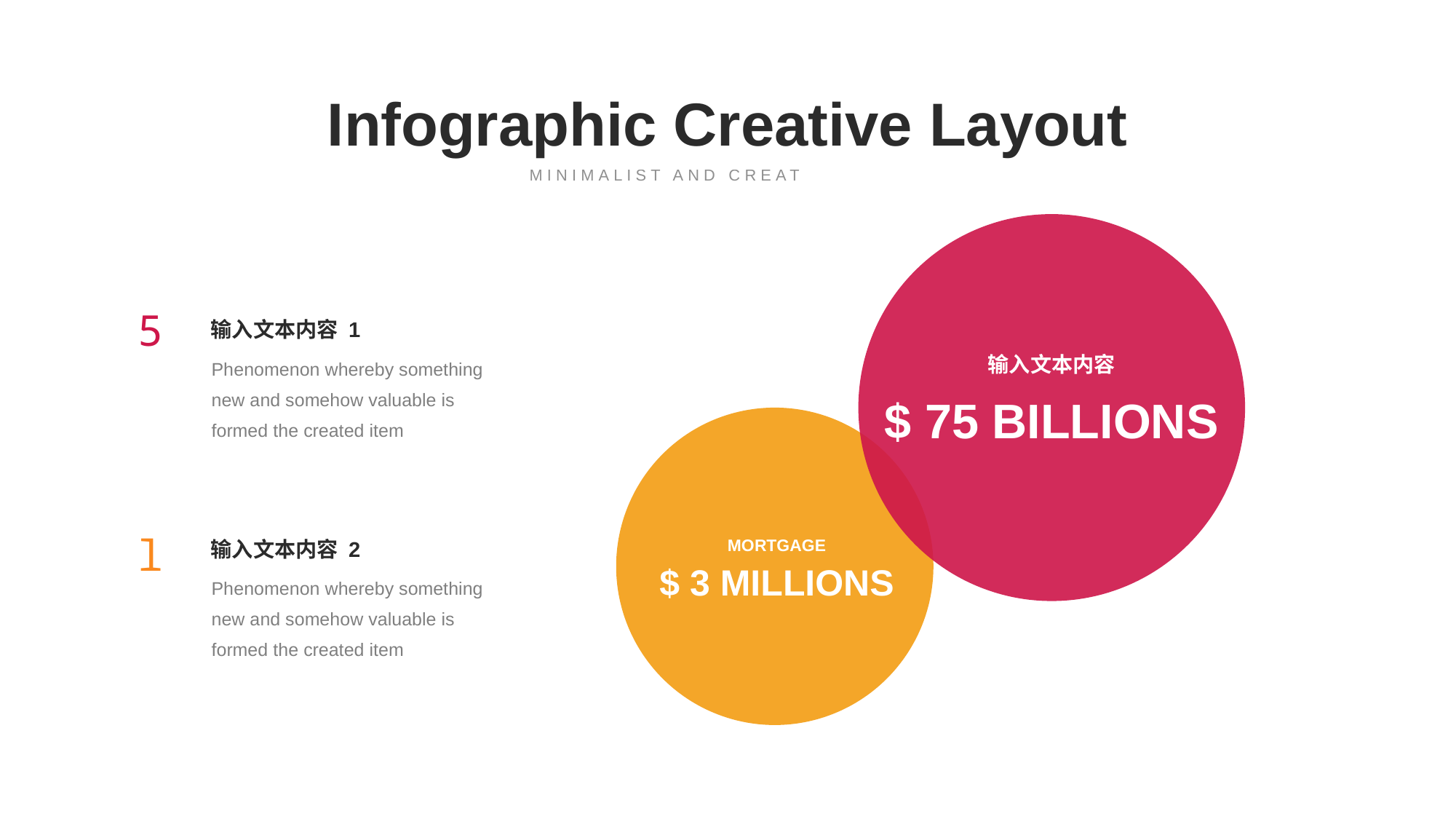

Infographic Creative Layout
MINIMALIST AND CREATIVE THEME

5
输入文本内容 1
Phenomenon whereby something new and somehow valuable is formed the created item
输入文本内容
$ 75 BILLIONS

l
输入文本内容 2
Phenomenon whereby something new and somehow valuable is formed the created item
MORTGAGE
$ 3 MILLIONS